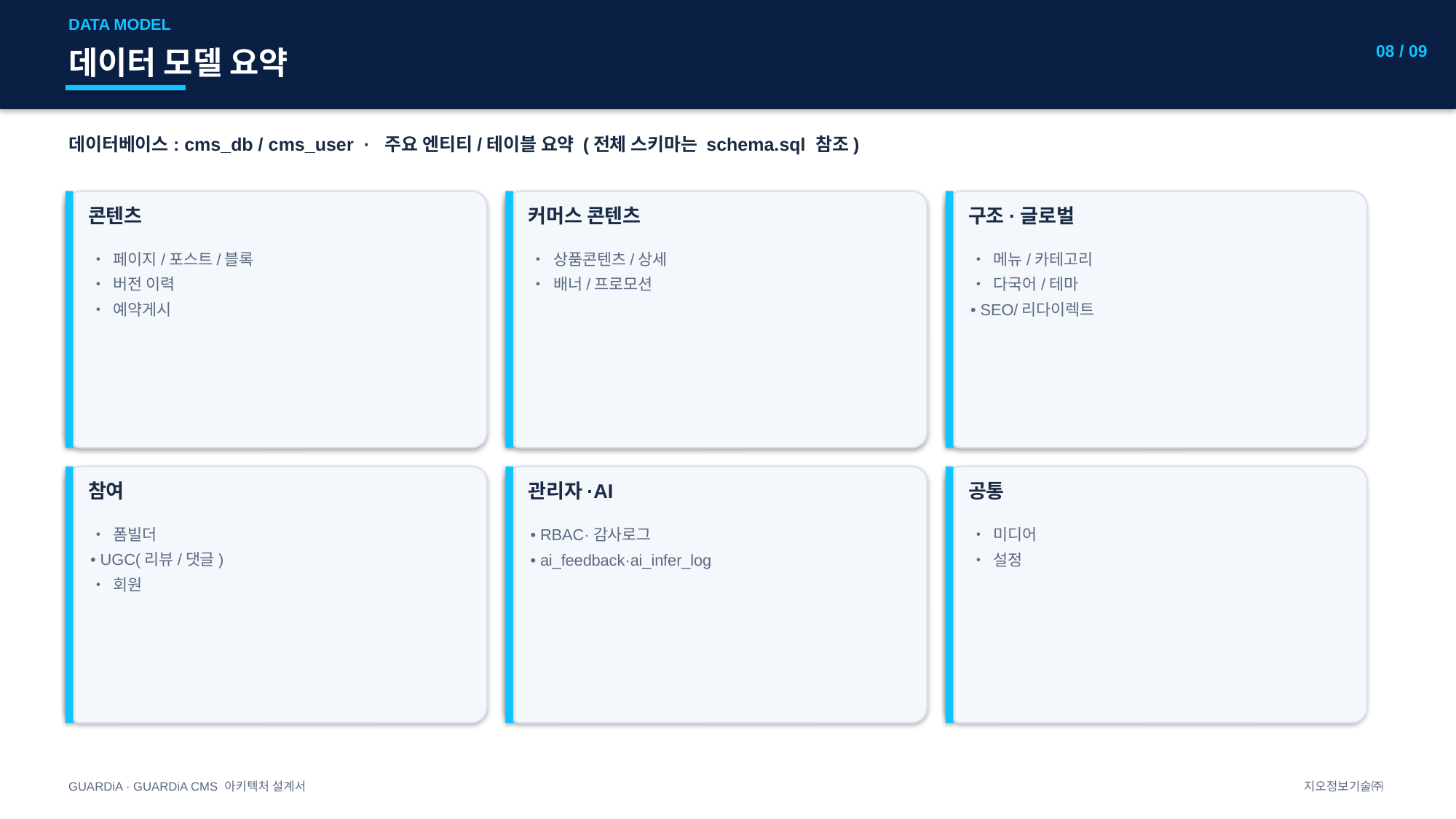

DATA MODEL
08 / 09
데이터 모델 요약

데이터베이스: cms_db / cms_user  ·  주요 엔티티/테이블 요약 (전체 스키마는 schema.sql 참조)

콘텐츠
커머스 콘텐츠
구조·글로벌
• 페이지/포스트/블록
• 버전 이력
• 예약게시
• 상품콘텐츠/상세
• 배너/프로모션
• 메뉴/카테고리
• 다국어/테마
• SEO/리다이렉트

참여
관리자·AI
공통
• 폼빌더
• UGC(리뷰/댓글)
• 회원
• RBAC·감사로그
• ai_feedback·ai_infer_log
• 미디어
• 설정
GUARDiA · GUARDiA CMS 아키텍처 설계서
지오정보기술㈜